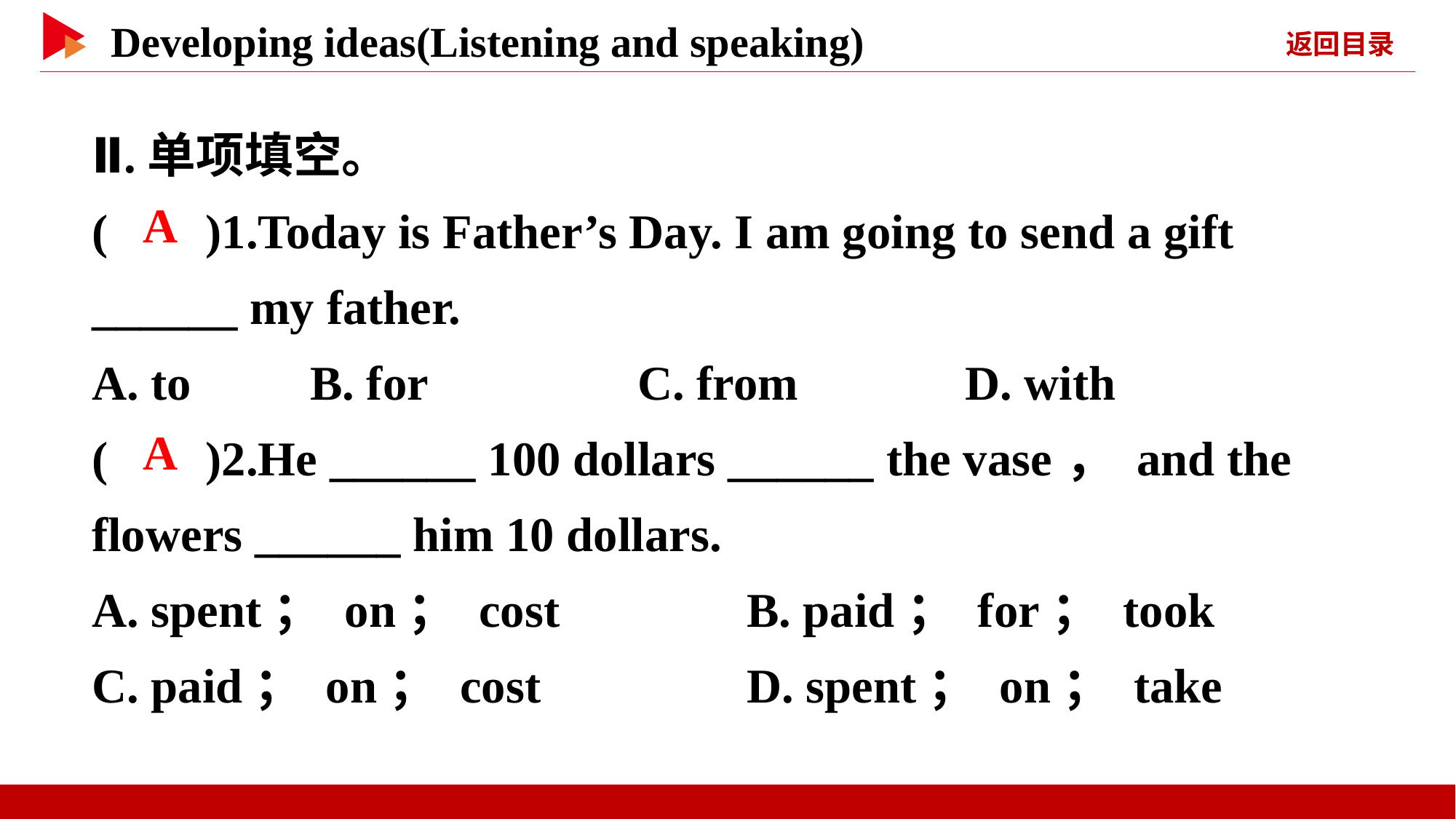

Ⅱ.单项填空。
(        )1.Today is Father’s Day. I am going to send a gift ______ my father.
A. to		B. for		C. from		D. with
(        )2.He ______ 100 dollars ______ the vase， and the flowers ______ him 10 dollars.
A. spent； on； cost		B. paid； for； took
C. paid； on； cost		D. spent； on； take
   A
   A